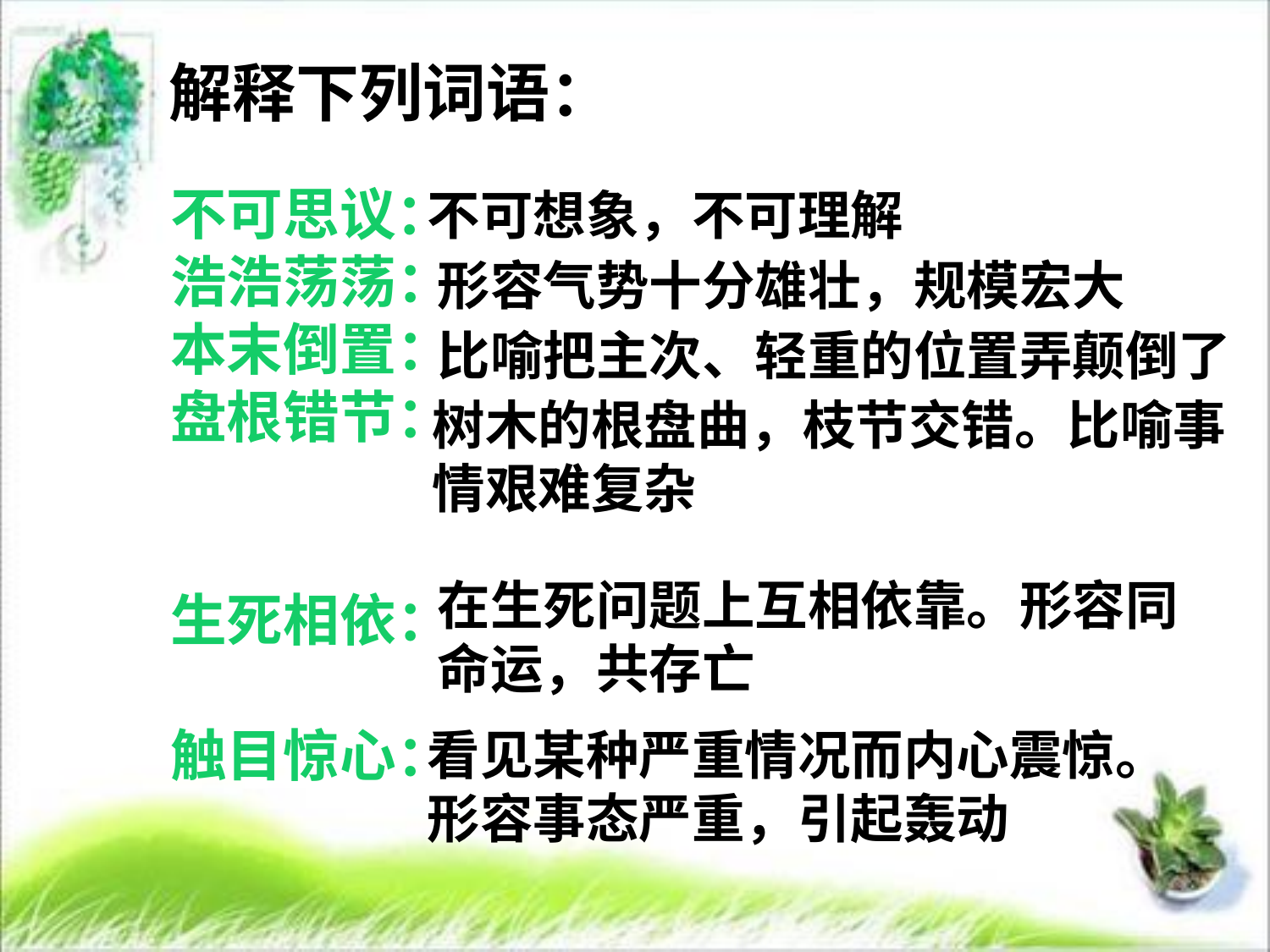

解释下列词语：

　　不可思议：
　　浩浩荡荡：
　　本末倒置：
　　盘根错节：

　　生死相依：

　　触目惊心：
不可想象，不可理解
形容气势十分雄壮，规模宏大
比喻把主次、轻重的位置弄颠倒了
树木的根盘曲，枝节交错。比喻事情艰难复杂
在生死问题上互相依靠。形容同命运，共存亡
看见某种严重情况而内心震惊。形容事态严重，引起轰动